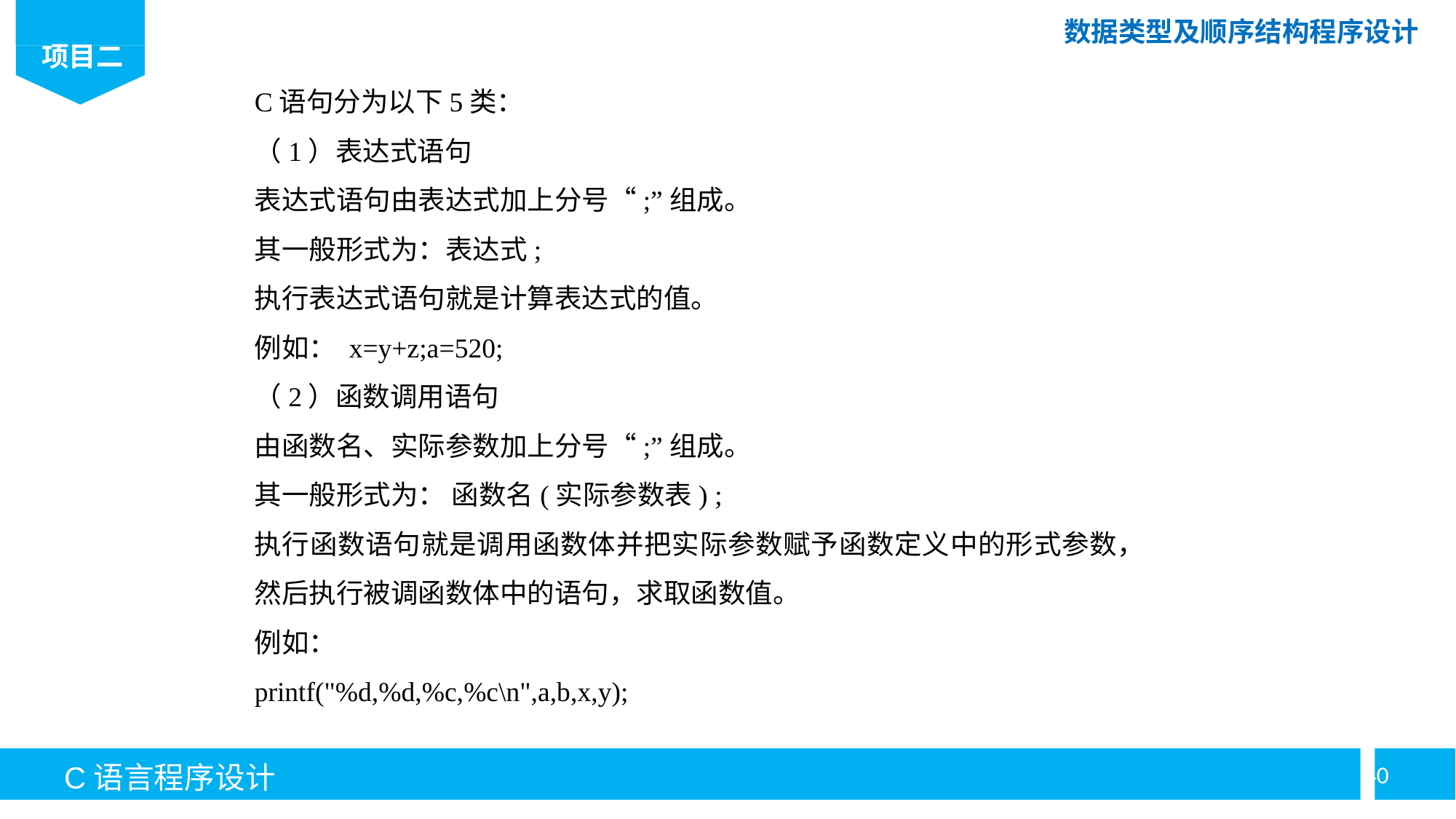

C语句分为以下5类：
（1）表达式语句
表达式语句由表达式加上分号“;”组成。
其一般形式为：表达式;
执行表达式语句就是计算表达式的值。
例如： x=y+z;a=520;
（2）函数调用语句
由函数名、实际参数加上分号“;”组成。
其一般形式为： 函数名(实际参数表) ;
执行函数语句就是调用函数体并把实际参数赋予函数定义中的形式参数，然后执行被调函数体中的语句，求取函数值。
例如：
printf("%d,%d,%c,%c\n",a,b,x,y);